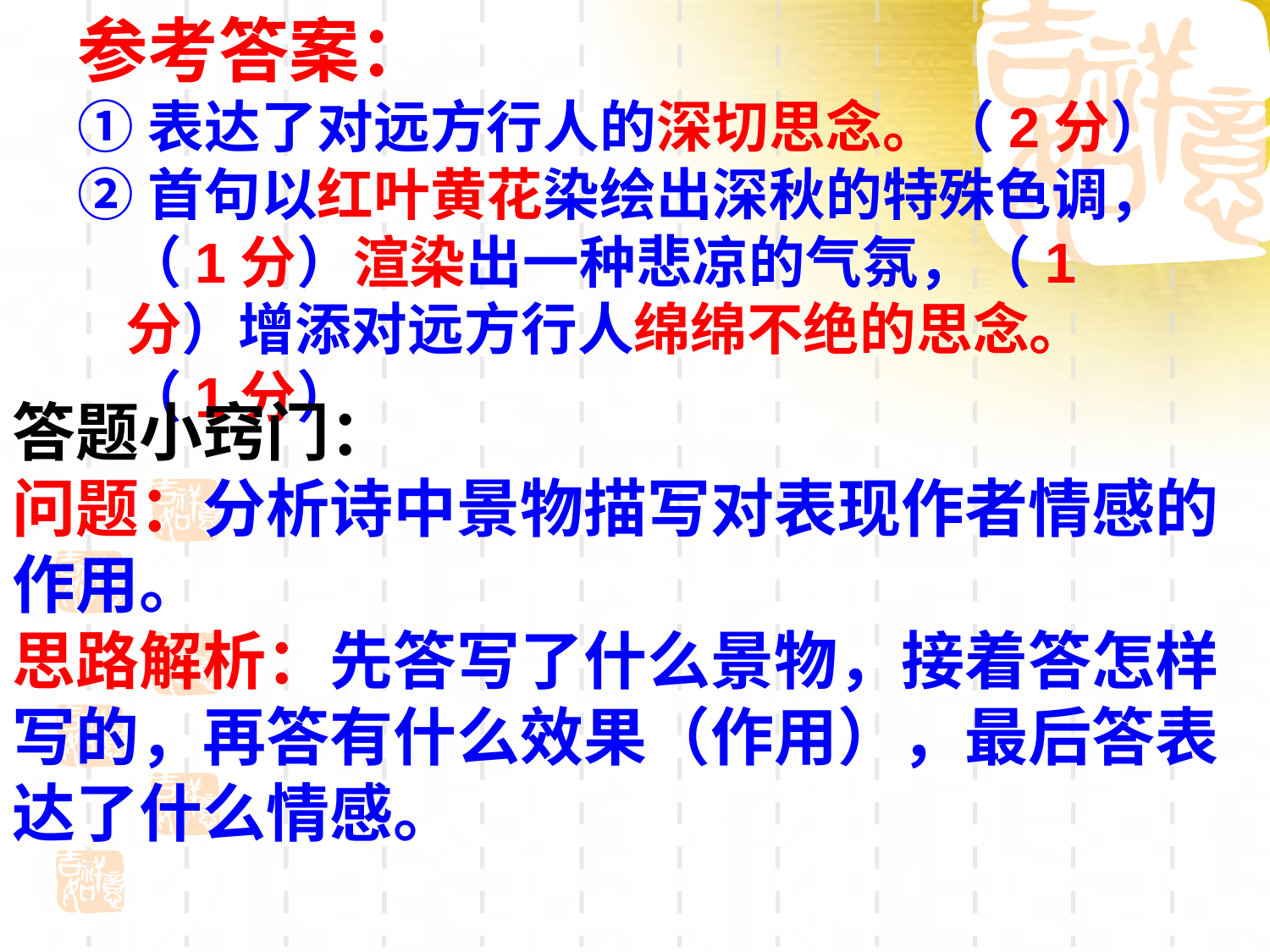

参考答案：
①表达了对远方行人的深切思念。（2分）
②首句以红叶黄花染绘出深秋的特殊色调，（1分）渲染出一种悲凉的气氛，（1分）增添对远方行人绵绵不绝的思念。（1分）

答题小窍门：
问题：分析诗中景物描写对表现作者情感的作用。
思路解析：先答写了什么景物，接着答怎样写的，再答有什么效果（作用），最后答表达了什么情感。